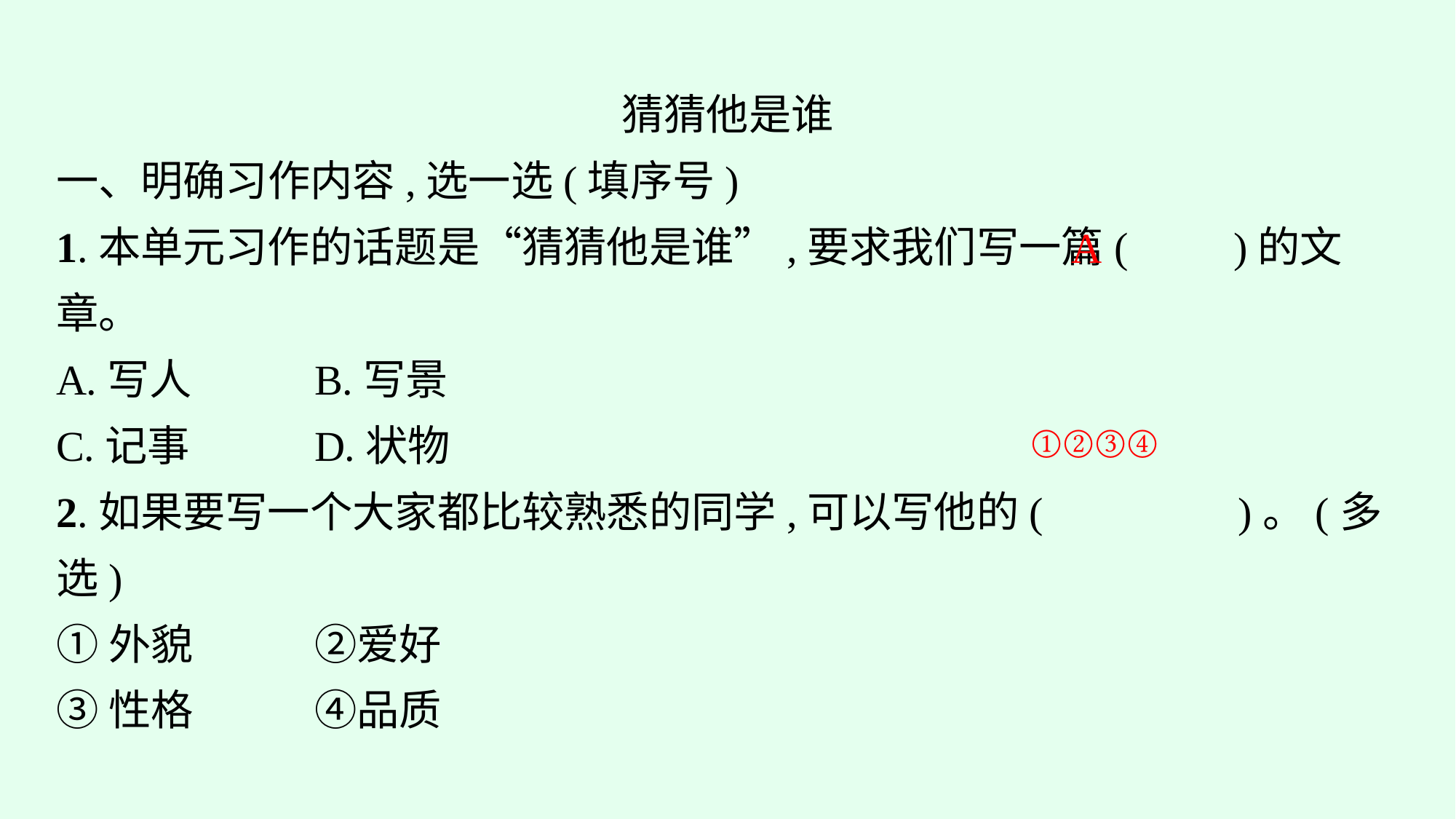

猜猜他是谁
一、明确习作内容,选一选(填序号)
1.本单元习作的话题是“猜猜他是谁”,要求我们写一篇(　　)的文章。
A.写人		B.写景
C.记事		D.状物
2.如果要写一个大家都比较熟悉的同学,可以写他的(　     　　)。(多选)
①外貌		②爱好
③性格		④品质
A
①②③④